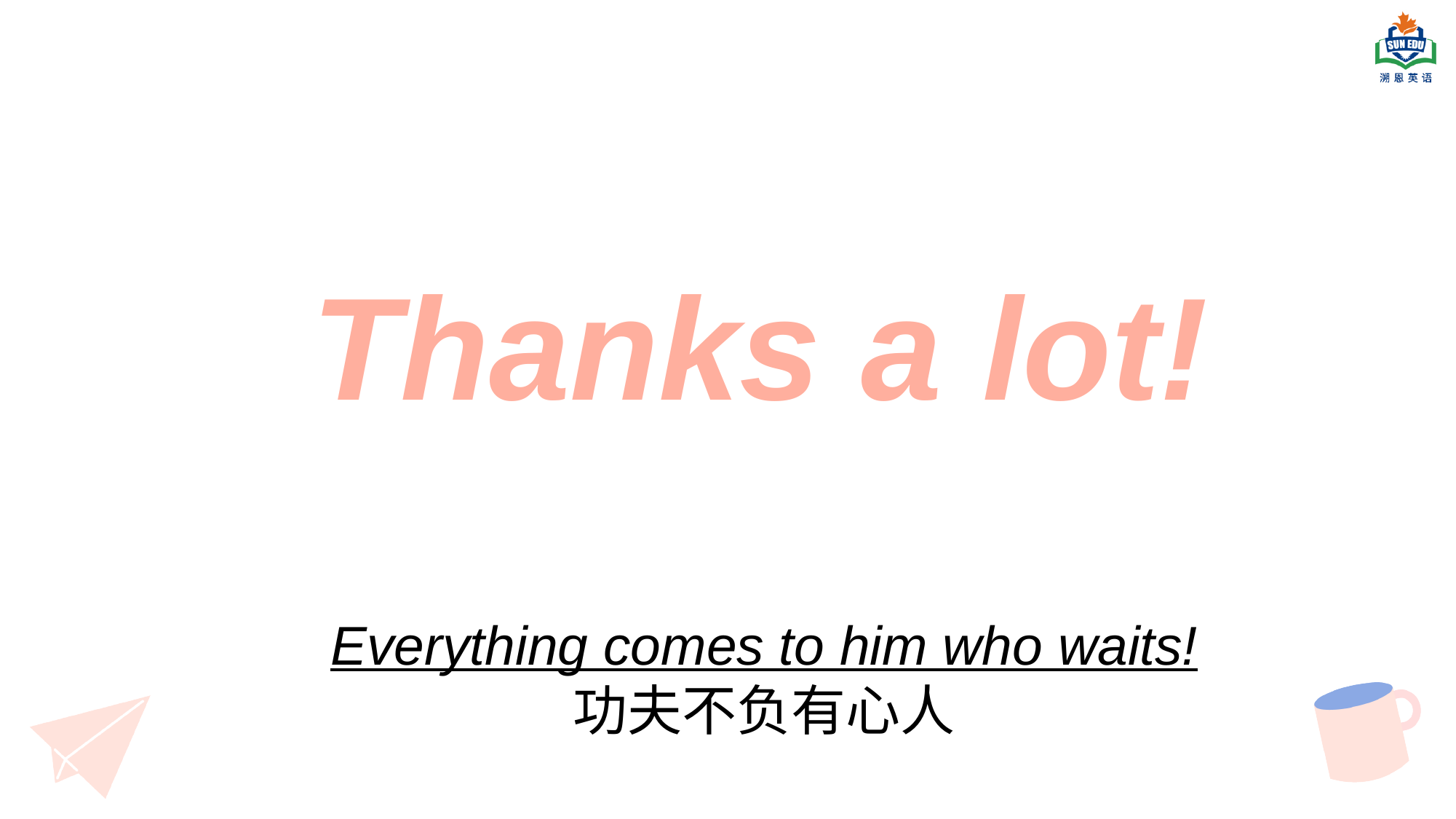

Thanks a lot!
Everything comes to him who waits!
功夫不负有心人